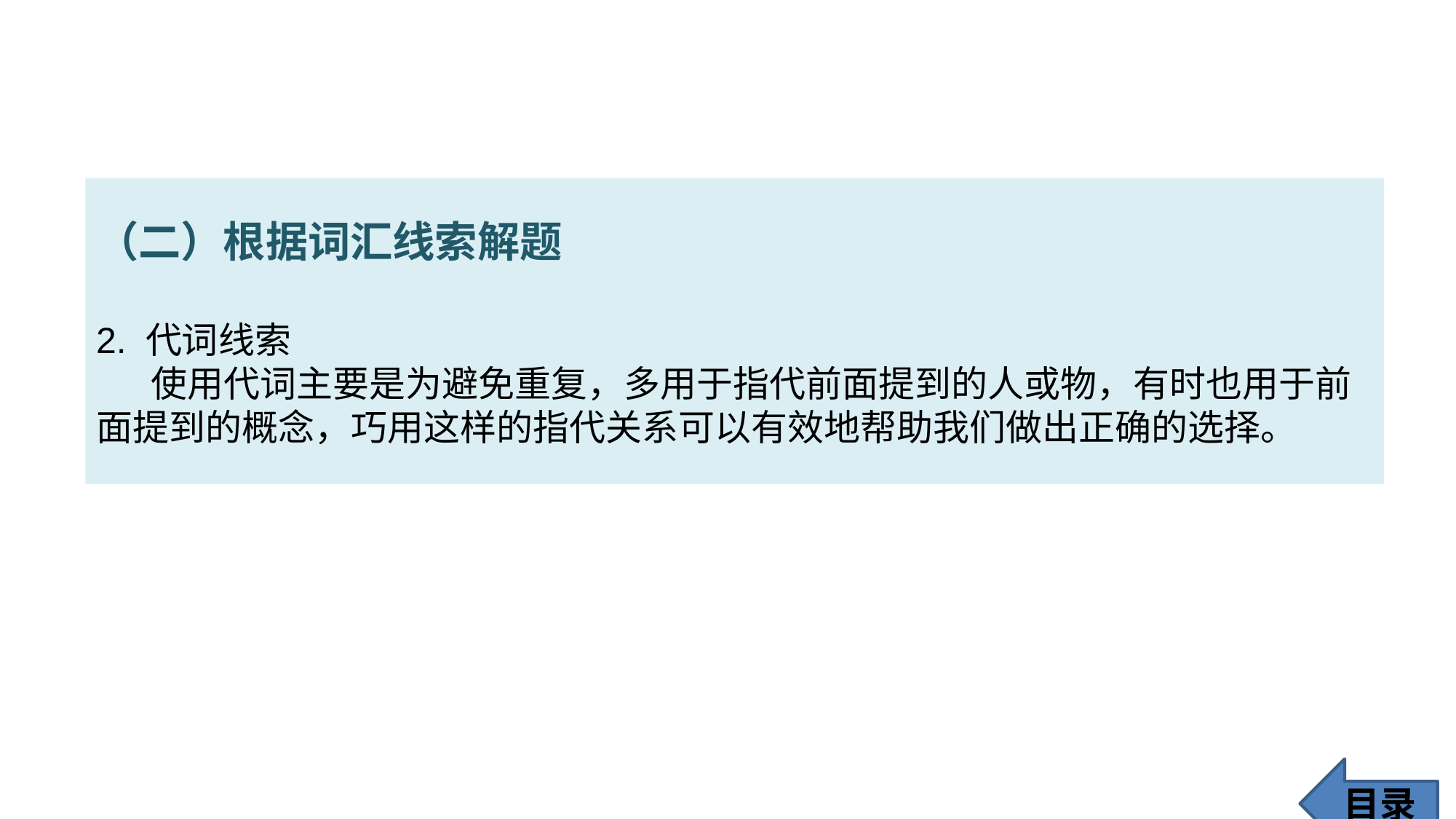

（二）根据词汇线索解题

2. 代词线索
使用代词主要是为避免重复，多用于指代前面提到的人或物，有时也用于前面提到的概念，巧用这样的指代关系可以有效地帮助我们做出正确的选择。
目录